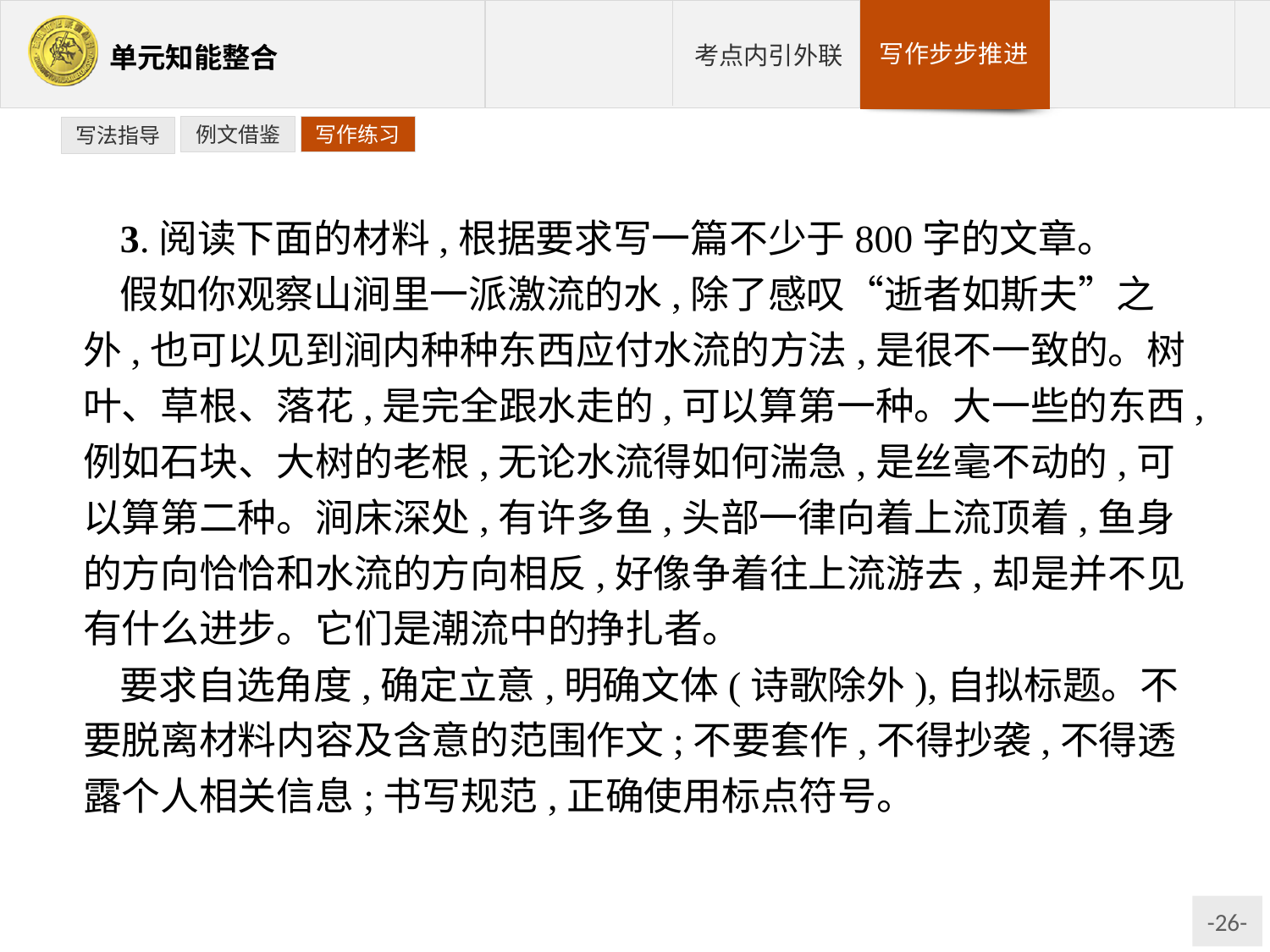

例文借鉴
写作练习
写法指导
3.阅读下面的材料,根据要求写一篇不少于800字的文章。
假如你观察山涧里一派激流的水,除了感叹“逝者如斯夫”之外,也可以见到涧内种种东西应付水流的方法,是很不一致的。树叶、草根、落花,是完全跟水走的,可以算第一种。大一些的东西,例如石块、大树的老根,无论水流得如何湍急,是丝毫不动的,可以算第二种。涧床深处,有许多鱼,头部一律向着上流顶着,鱼身的方向恰恰和水流的方向相反,好像争着往上流游去,却是并不见有什么进步。它们是潮流中的挣扎者。
要求自选角度,确定立意,明确文体(诗歌除外),自拟标题。不要脱离材料内容及含意的范围作文;不要套作,不得抄袭,不得透露个人相关信息;书写规范,正确使用标点符号。